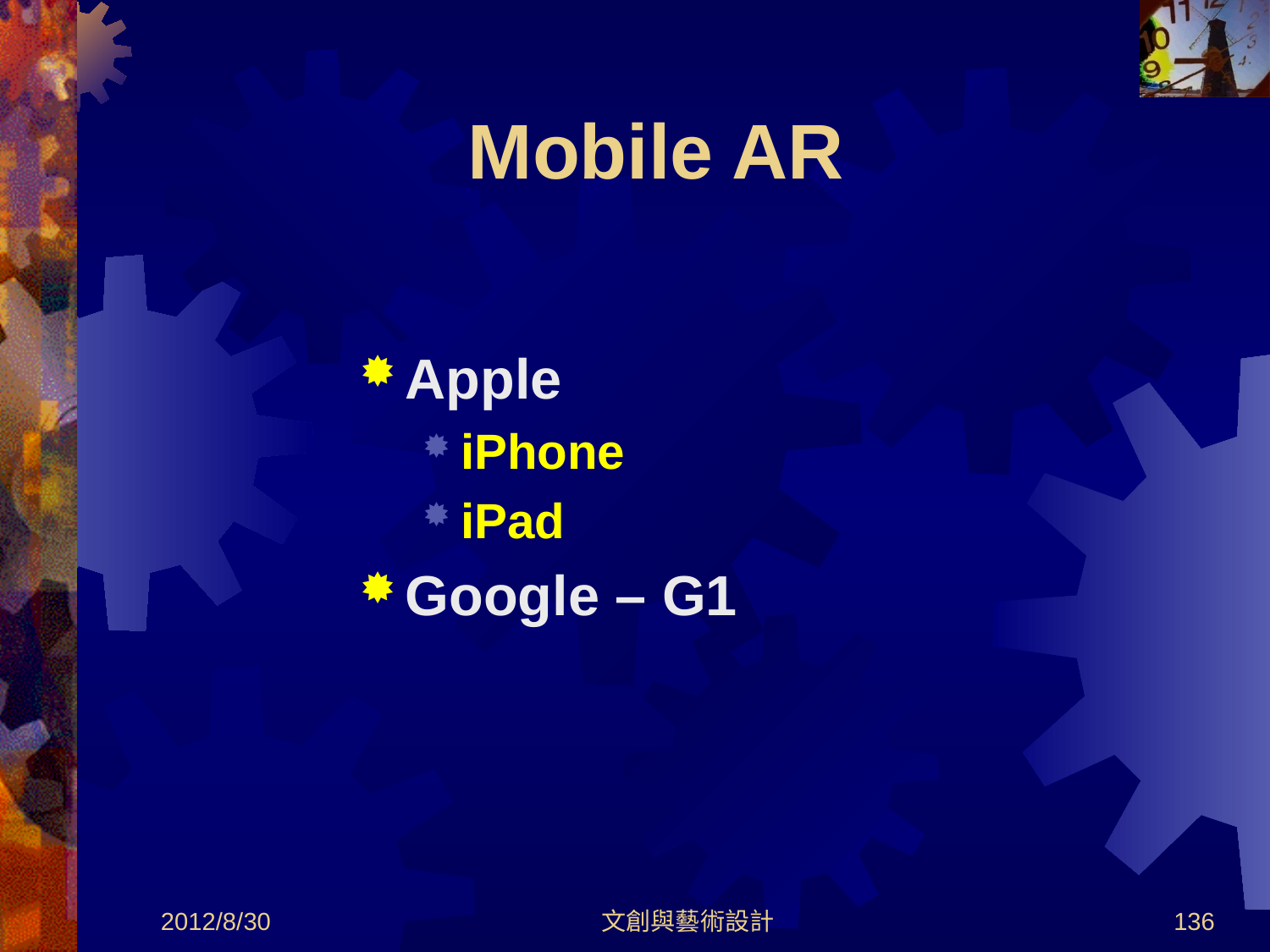

# Mobile AR
Apple
iPhone
iPad
Google – G1
2012/8/30
文創與藝術設計
136